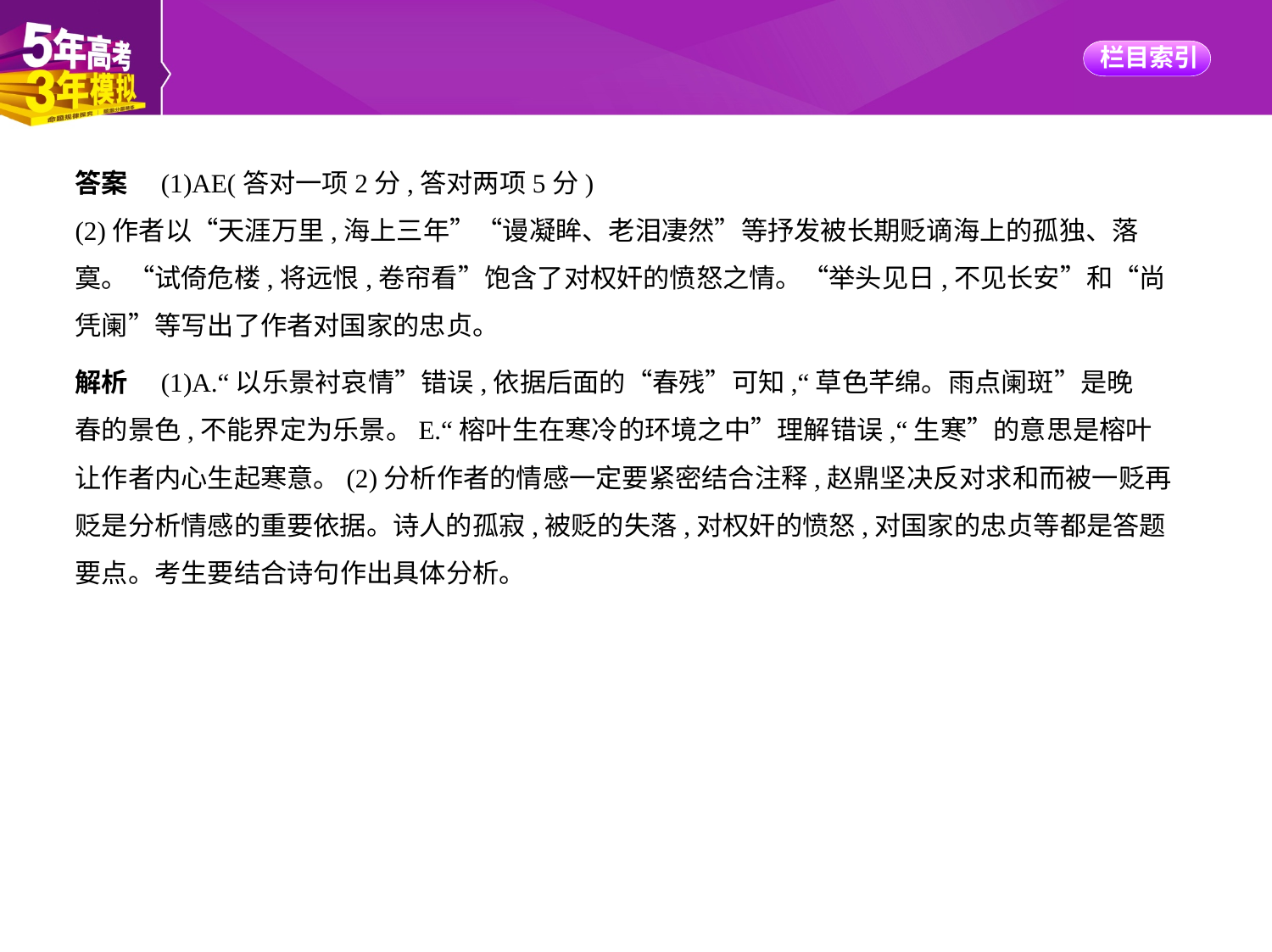

答案　(1)AE(答对一项2分,答对两项5分)
(2)作者以“天涯万里,海上三年”“谩凝眸、老泪凄然”等抒发被长期贬谪海上的孤独、落
寞。“试倚危楼,将远恨,卷帘看”饱含了对权奸的愤怒之情。“举头见日,不见长安”和“尚
凭阑”等写出了作者对国家的忠贞。
解析　(1)A.“以乐景衬哀情”错误,依据后面的“春残”可知,“草色芊绵。雨点阑斑”是晚
春的景色,不能界定为乐景。E.“榕叶生在寒冷的环境之中”理解错误,“生寒”的意思是榕叶
让作者内心生起寒意。(2)分析作者的情感一定要紧密结合注释,赵鼎坚决反对求和而被一贬再
贬是分析情感的重要依据。诗人的孤寂,被贬的失落,对权奸的愤怒,对国家的忠贞等都是答题
要点。考生要结合诗句作出具体分析。